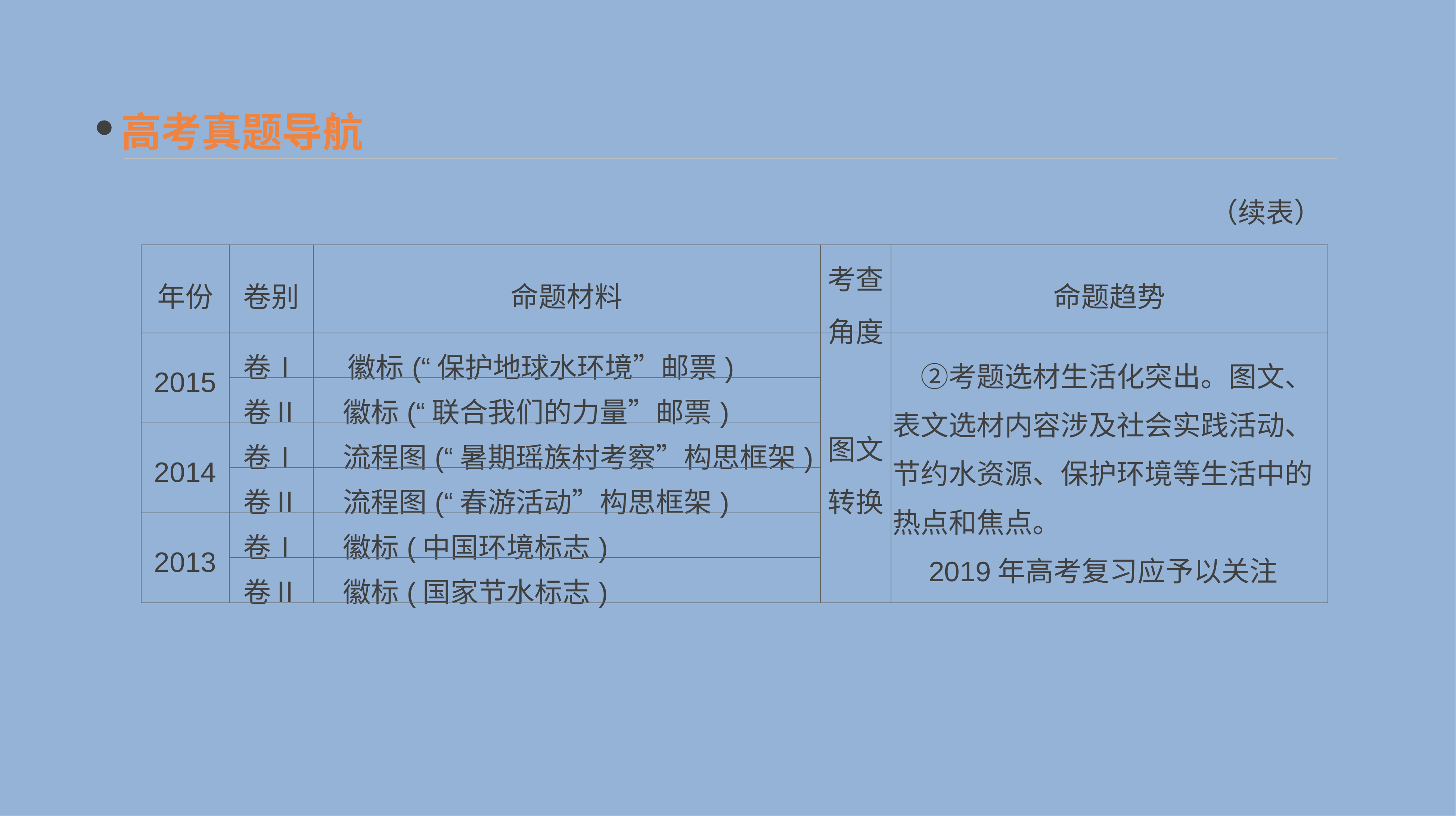

高考真题导航

（续表）
| 年份 | 卷别 | 命题材料 | 考查角度 | 命题趋势 |
| --- | --- | --- | --- | --- |
| 2015 | 卷Ⅰ | 徽标(“保护地球水环境”邮票) | 图文转换 | ②考题选材生活化突出。图文、表文选材内容涉及社会实践活动、节约水资源、保护环境等生活中的热点和焦点。 　2019年高考复习应予以关注 |
|  | 卷Ⅱ | 徽标(“联合我们的力量”邮票) |  |  |
| 2014 | 卷Ⅰ | 流程图(“暑期瑶族村考察”构思框架) |  |  |
|  | 卷Ⅱ | 流程图(“春游活动”构思框架) |  |  |
| 2013 | 卷Ⅰ | 徽标(中国环境标志) |  |  |
|  | 卷Ⅱ | 徽标(国家节水标志) |  |  |